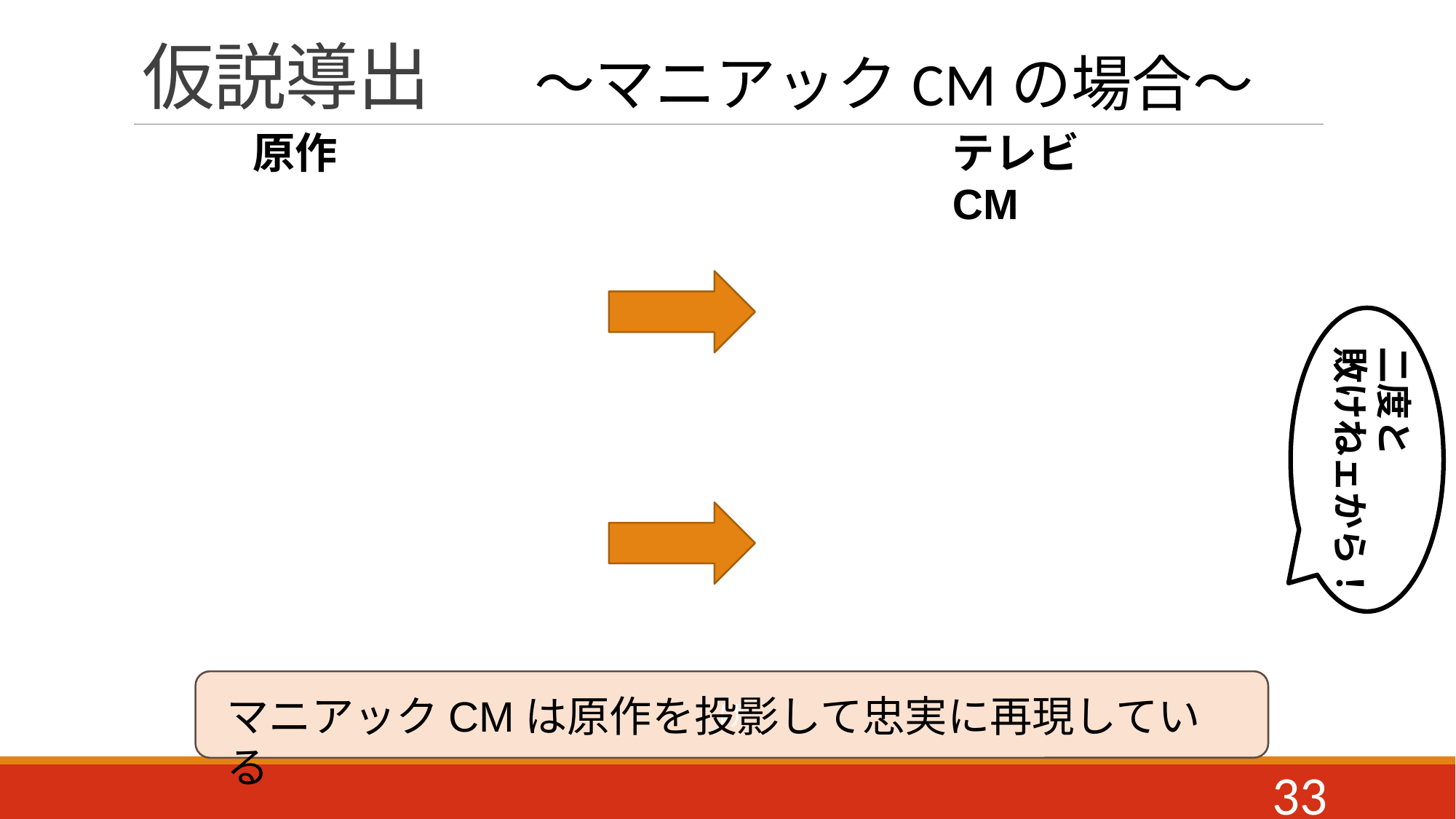

# 仮説導出
～マニアックCMの場合～
原作
テレビCM

二度と
敗けねェから！

げ
マニアックCMは原作を投影して忠実に再現している
33